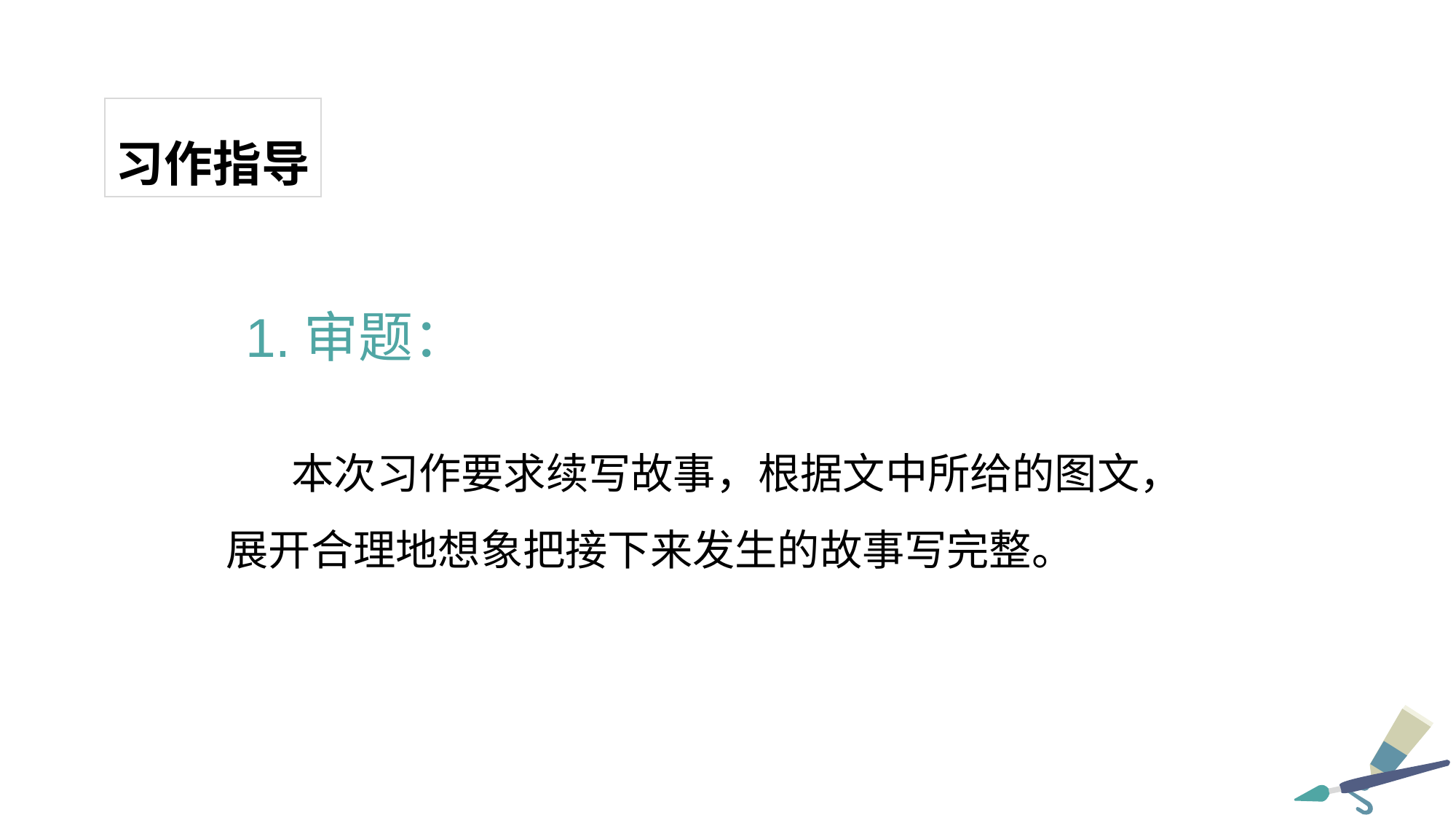

习作指导
1.审题：
  本次习作要求续写故事，根据文中所给的图文，展开合理地想象把接下来发生的故事写完整。